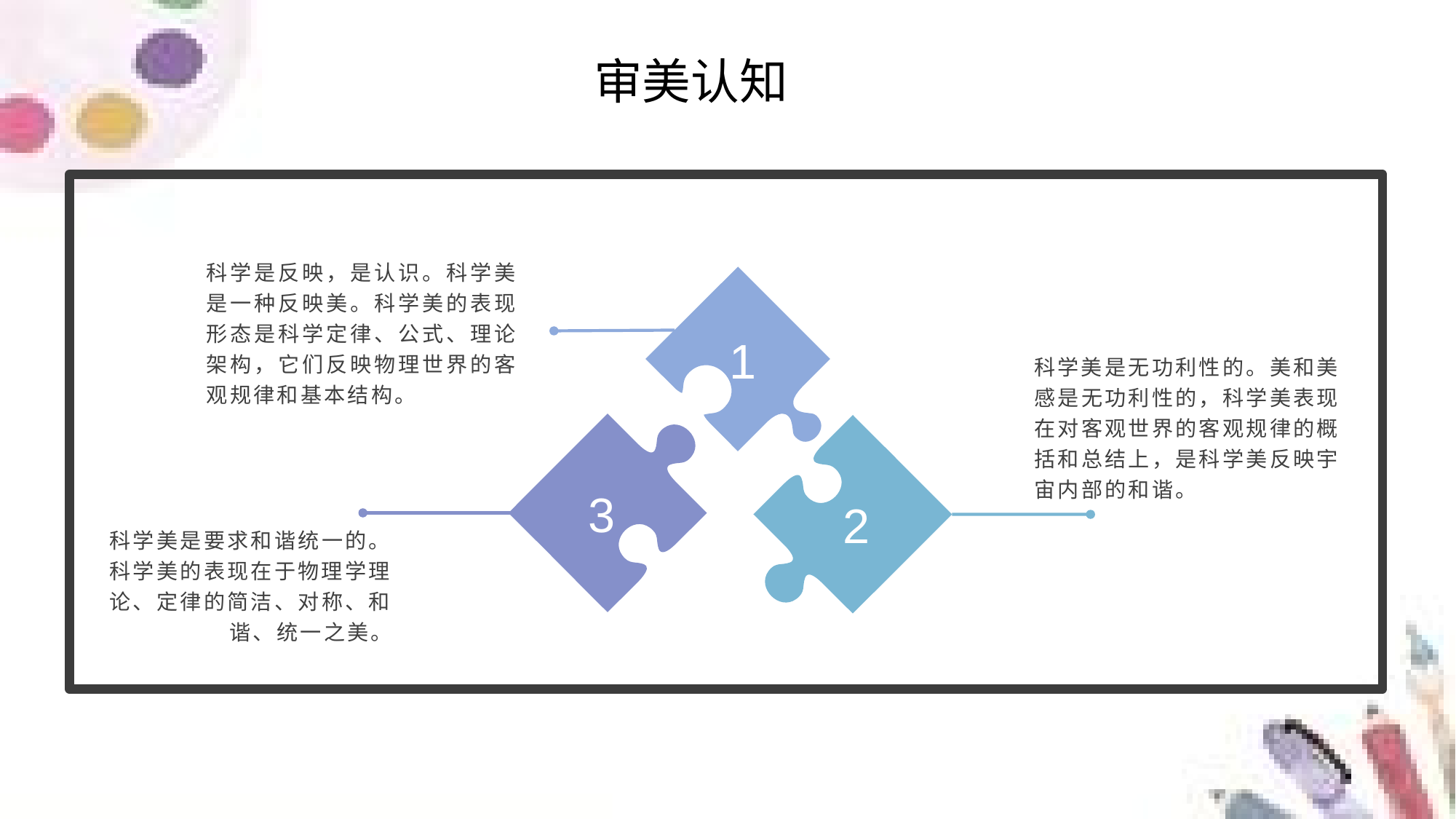

审美认知

科学是反映，是认识。科学美是一种反映美。科学美的表现形态是科学定律、公式、理论架构，它们反映物理世界的客观规律和基本结构。
1
科学美是无功利性的。美和美感是无功利性的，科学美表现在对客观世界的客观规律的概括和总结上，是科学美反映宇宙内部的和谐。

3
2
科学美是要求和谐统一的。科学美的表现在于物理学理论、定律的简洁、对称、和谐、统一之美。